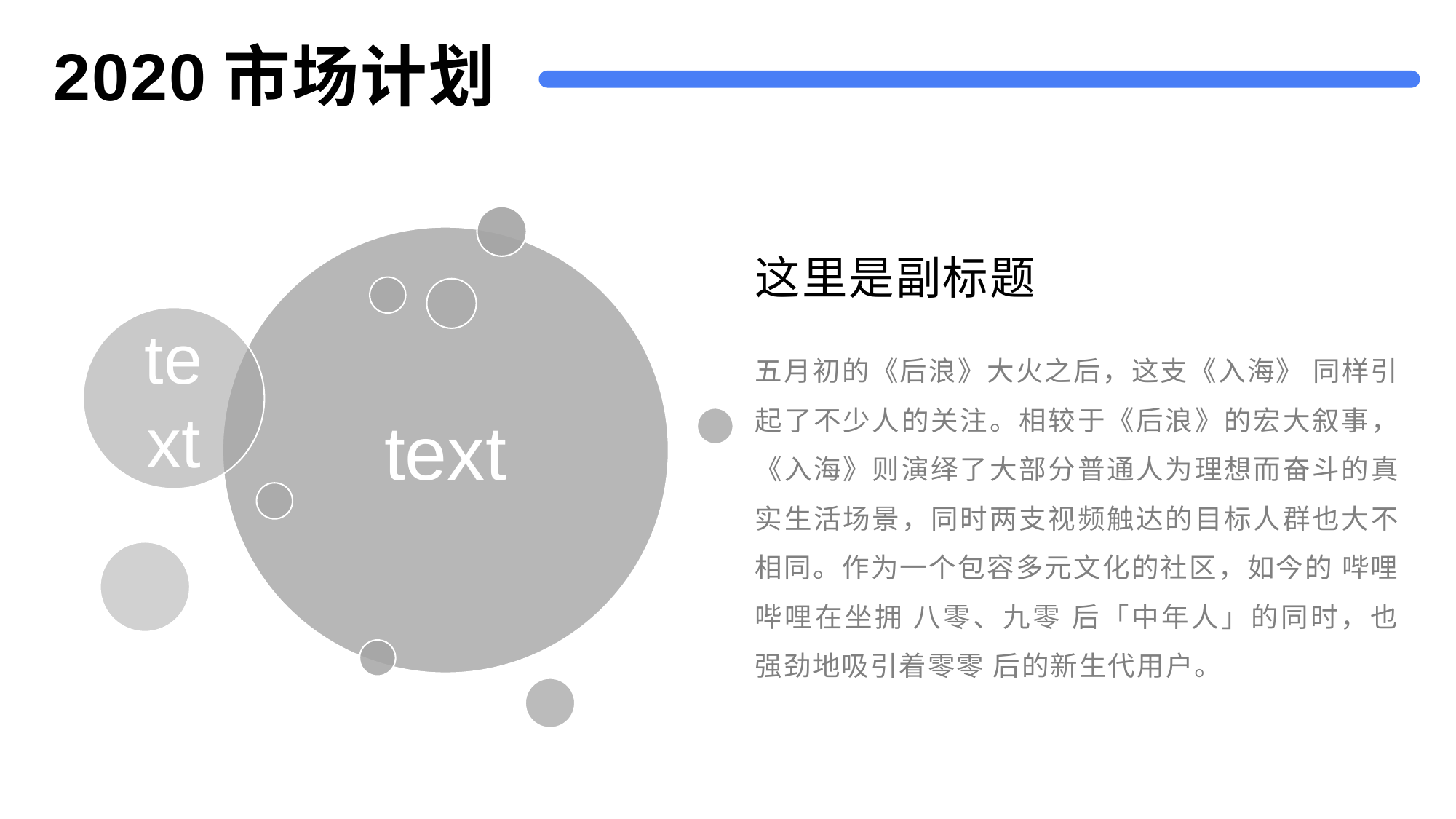

# 2020市场计划
text
text
这里是副标题
五月初的《后浪》大火之后，这支《入海》 同样引起了不少人的关注。相较于《后浪》的宏大叙事，《入海》则演绎了大部分普通人为理想而奋斗的真实生活场景，同时两支视频触达的目标人群也大不相同。作为一个包容多元文化的社区，如今的 哔哩哔哩在坐拥 八零、九零 后「中年人」的同时，也强劲地吸引着零零 后的新生代用户。